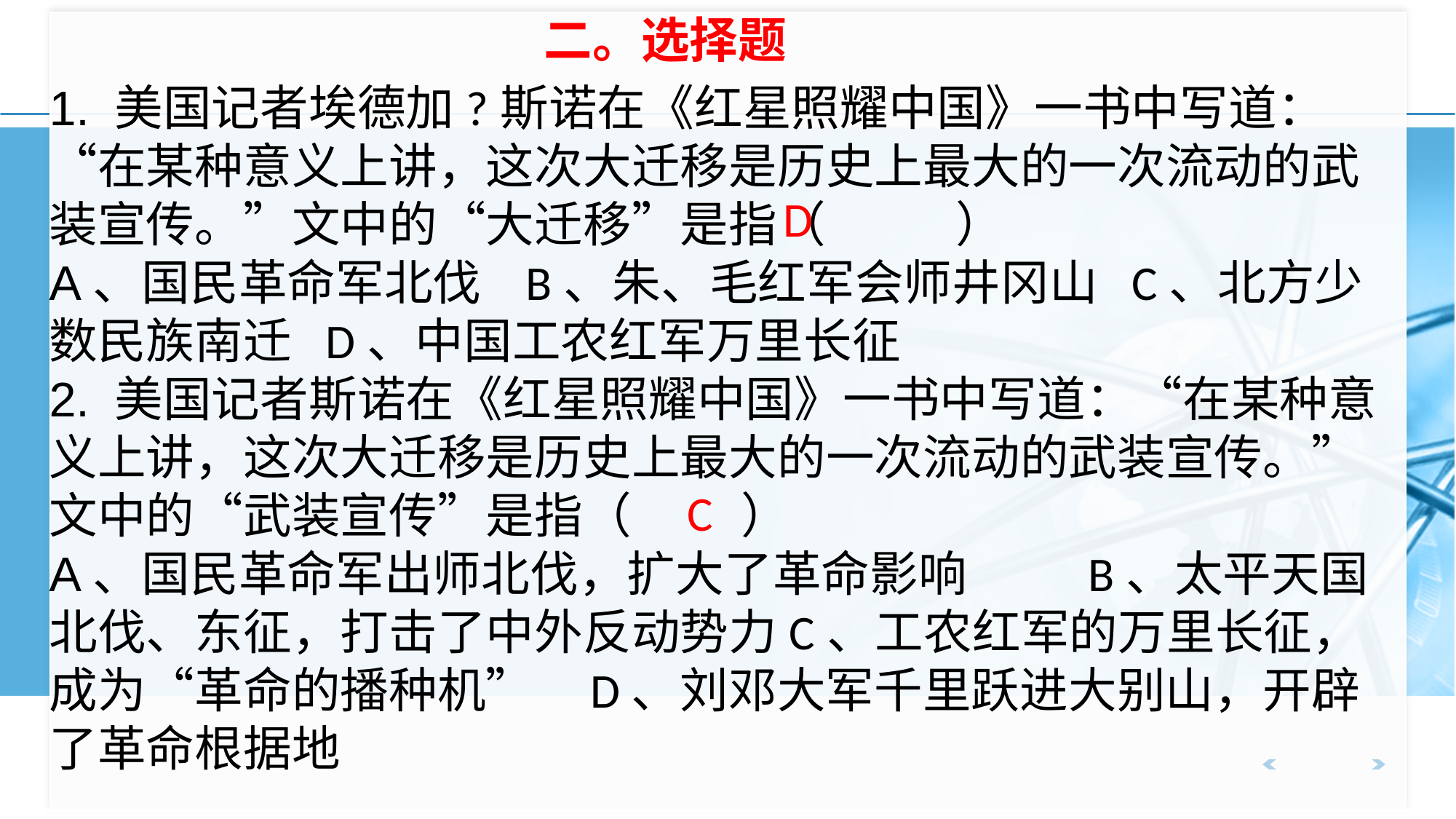

二。选择题
1. 美国记者埃德加?斯诺在《红星照耀中国》一书中写道：“在某种意义上讲，这次大迁移是历史上最大的一次流动的武装宣传。”文中的“大迁移”是指（　   　）
A、国民革命军北伐   B、朱、毛红军会师井冈山  C、北方少数民族南迁  D、中国工农红军万里长征
2. 美国记者斯诺在《红星照耀中国》一书中写道：“在某种意义上讲，这次大迁移是历史上最大的一次流动的武装宣传。”文中的“武装宣传”是指（          ）
A、国民革命军出师北伐，扩大了革命影响          B、太平天国北伐、东征，打击了中外反动势力C、工农红军的万里长征，成为“革命的播种机”    D、刘邓大军千里跃进大别山，开辟了革命根据地
D
C